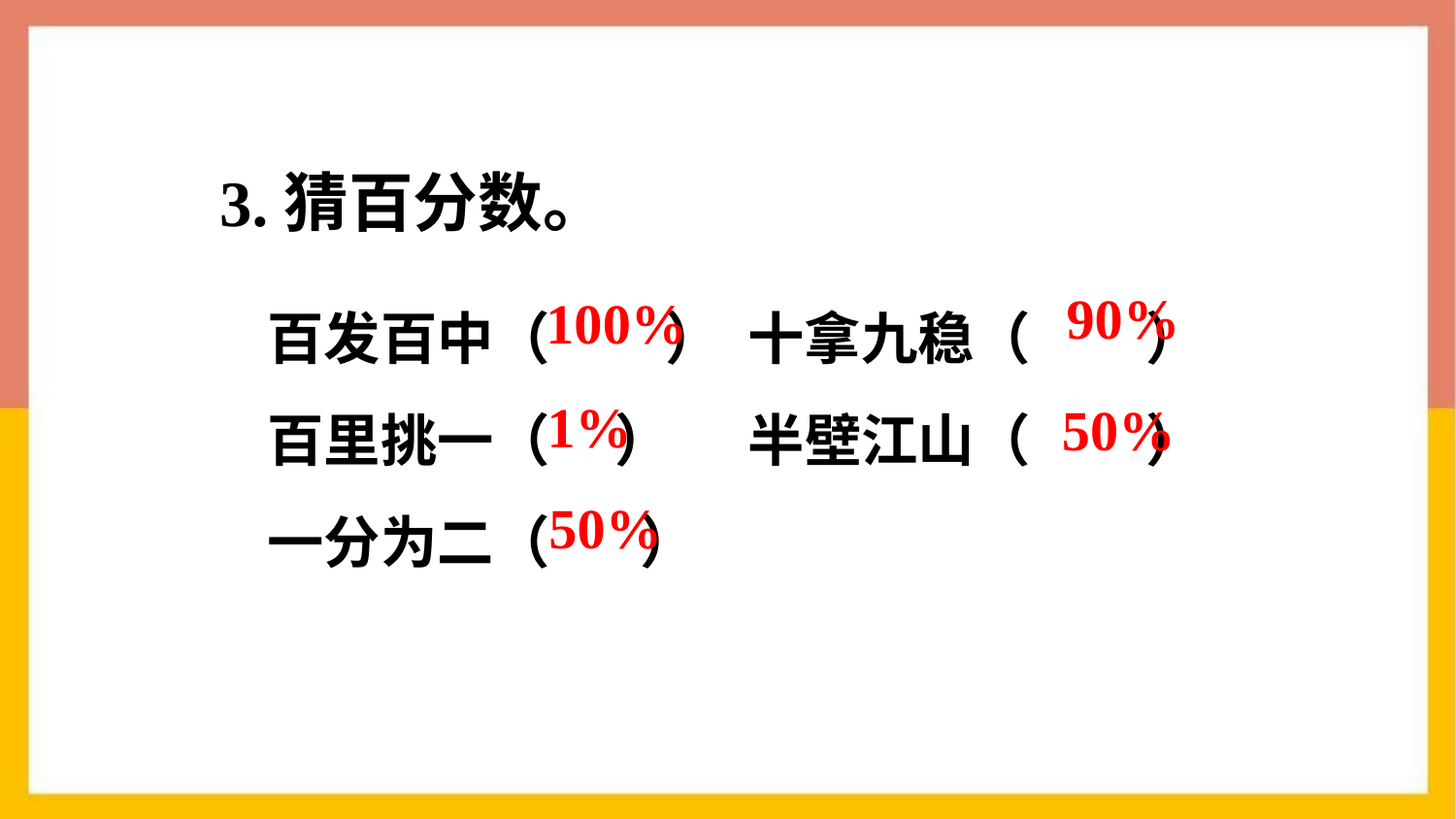

3.猜百分数。
百发百中（         ）  十拿九稳（         ）
百里挑一（     ）      半壁江山（         ）
一分为二（       ）
90%
100%
1%
50%
50%